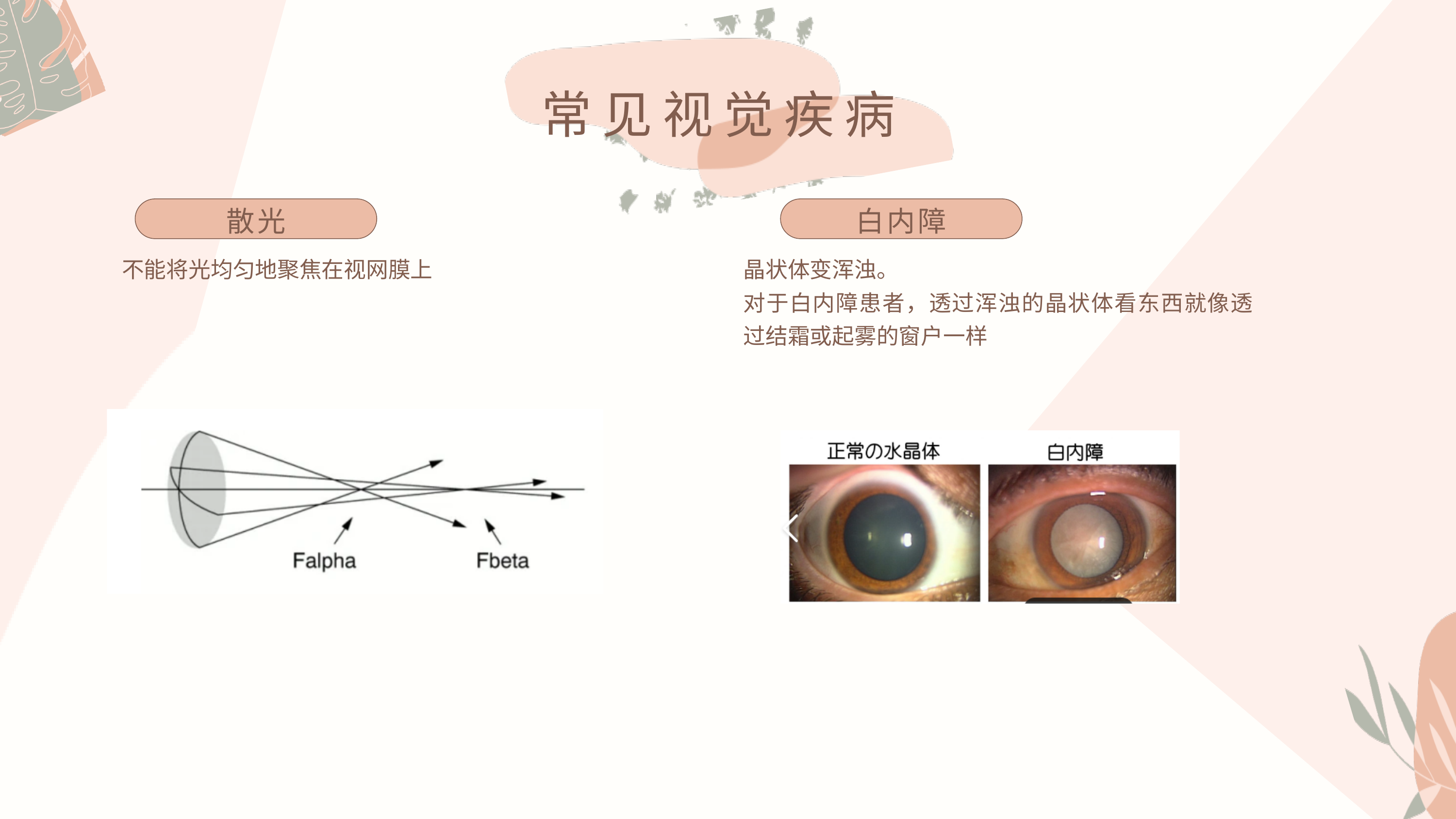

常见视觉疾病

散光

白内障
不能将光均匀地聚焦在视网膜上
晶状体变浑浊。
对于白内障患者，透过浑浊的晶状体看东西就像透过结霜或起雾的窗户一样